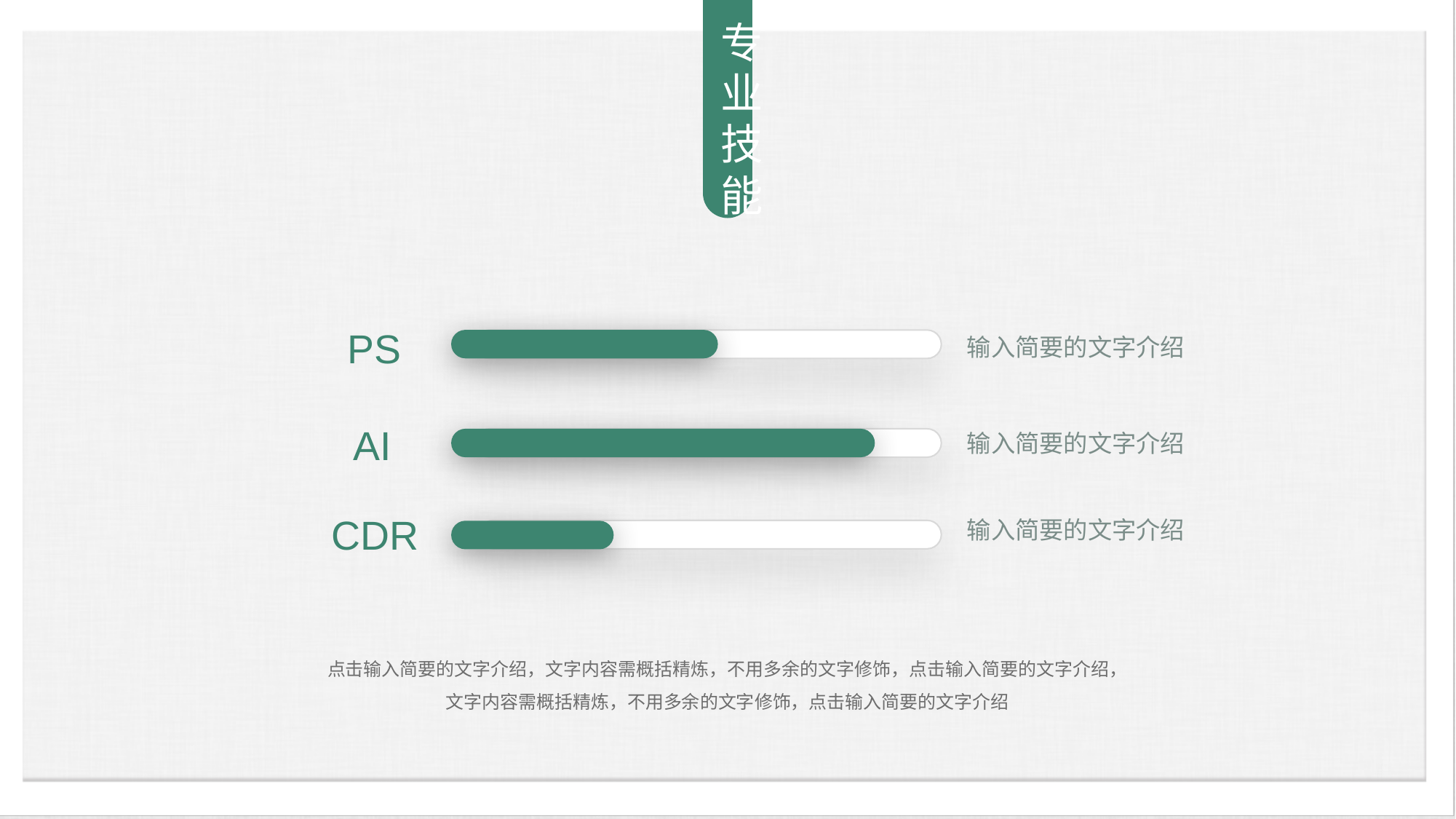

专
业技能

PS
输入简要的文字介绍

AI
输入简要的文字介绍

CDR
输入简要的文字介绍

点击输入简要的文字介绍，文字内容需概括精炼，不用多余的文字修饰，点击输入简要的文字介绍，文字内容需概括精炼，不用多余的文字修饰，点击输入简要的文字介绍